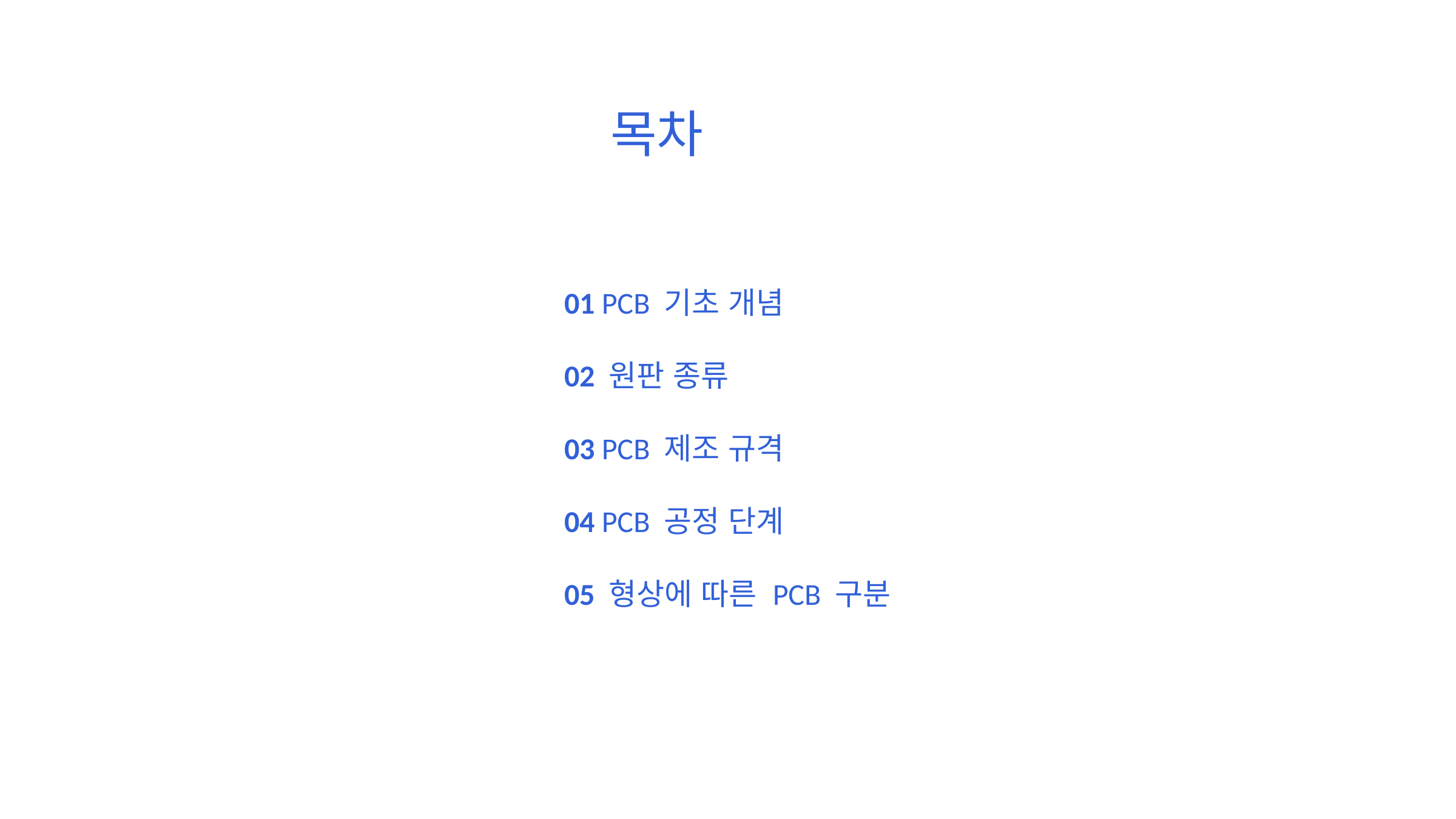

목차
01 PCB 기초 개념

02 원판 종류

03 PCB 제조 규격

04 PCB 공정 단계

05 형상에 따른 PCB 구분Contents